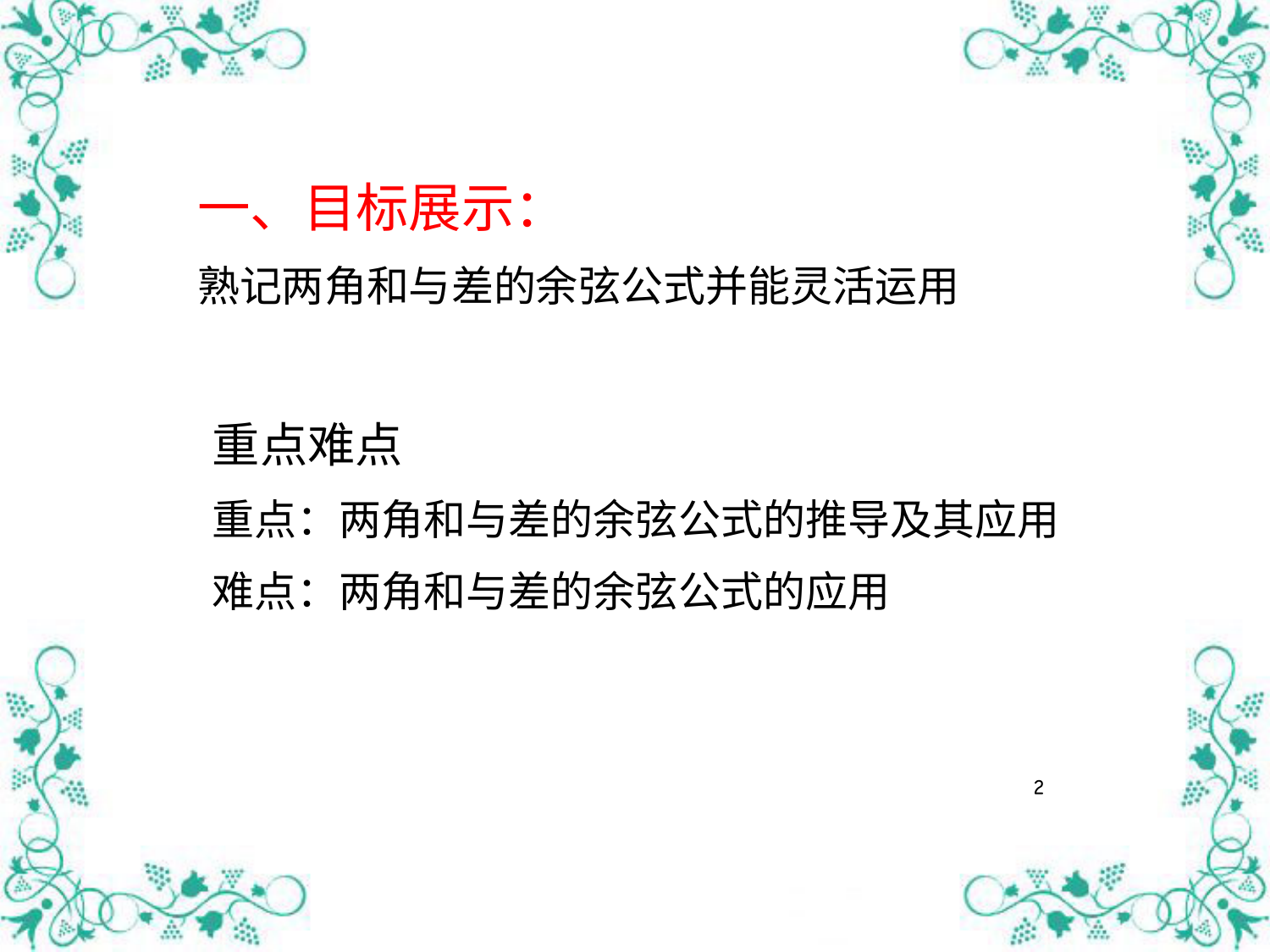

一、目标展示：
熟记两角和与差的余弦公式并能灵活运用
重点难点
重点：两角和与差的余弦公式的推导及其应用
难点：两角和与差的余弦公式的应用
2
2